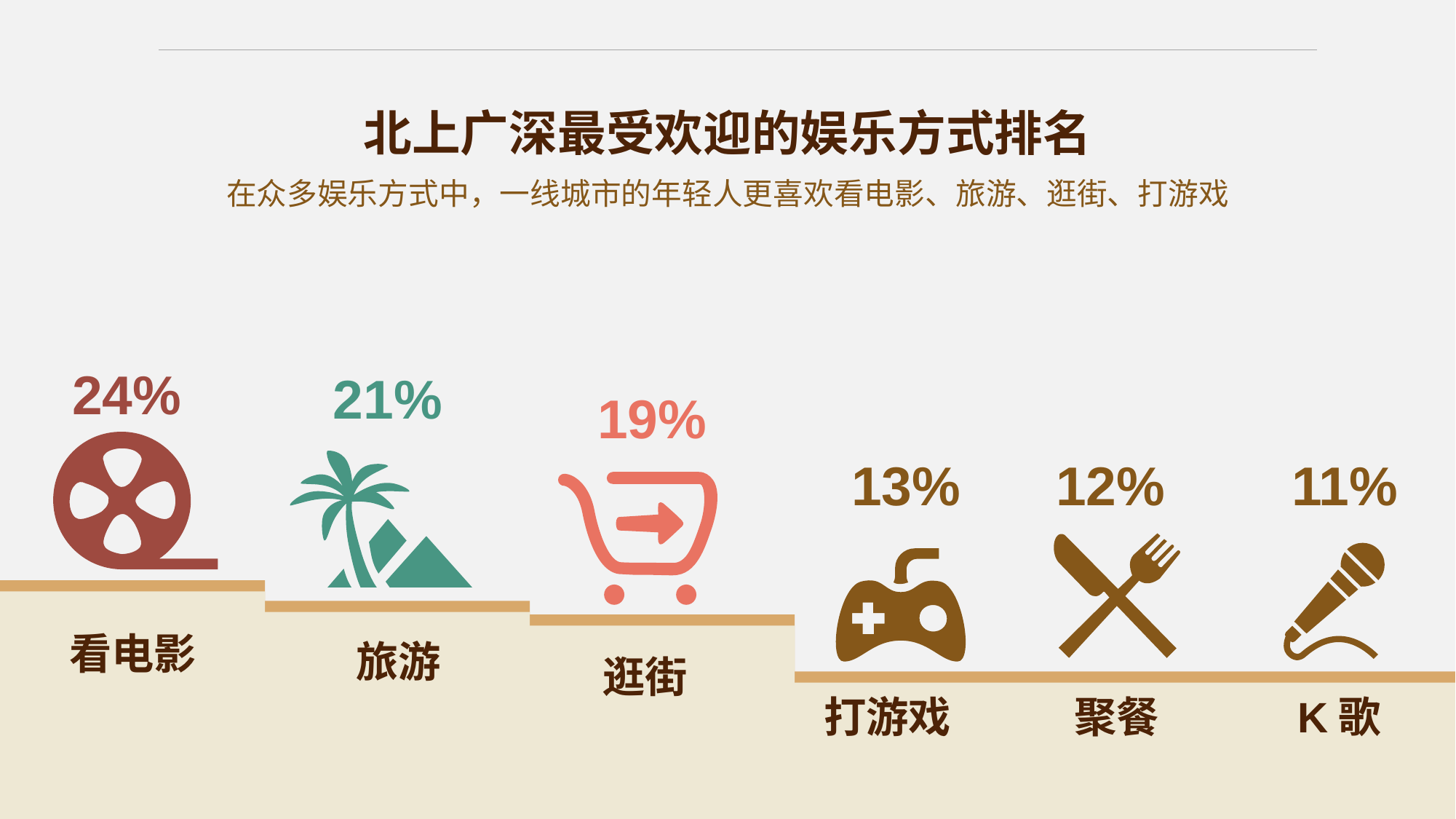

北上广深最受欢迎的娱乐方式排名
在众多娱乐方式中，一线城市的年轻人更喜欢看电影、旅游、逛街、打游戏
24%
21%
19%

13%
12%
11%

看电影
旅游
逛街
打游戏
聚餐
K歌